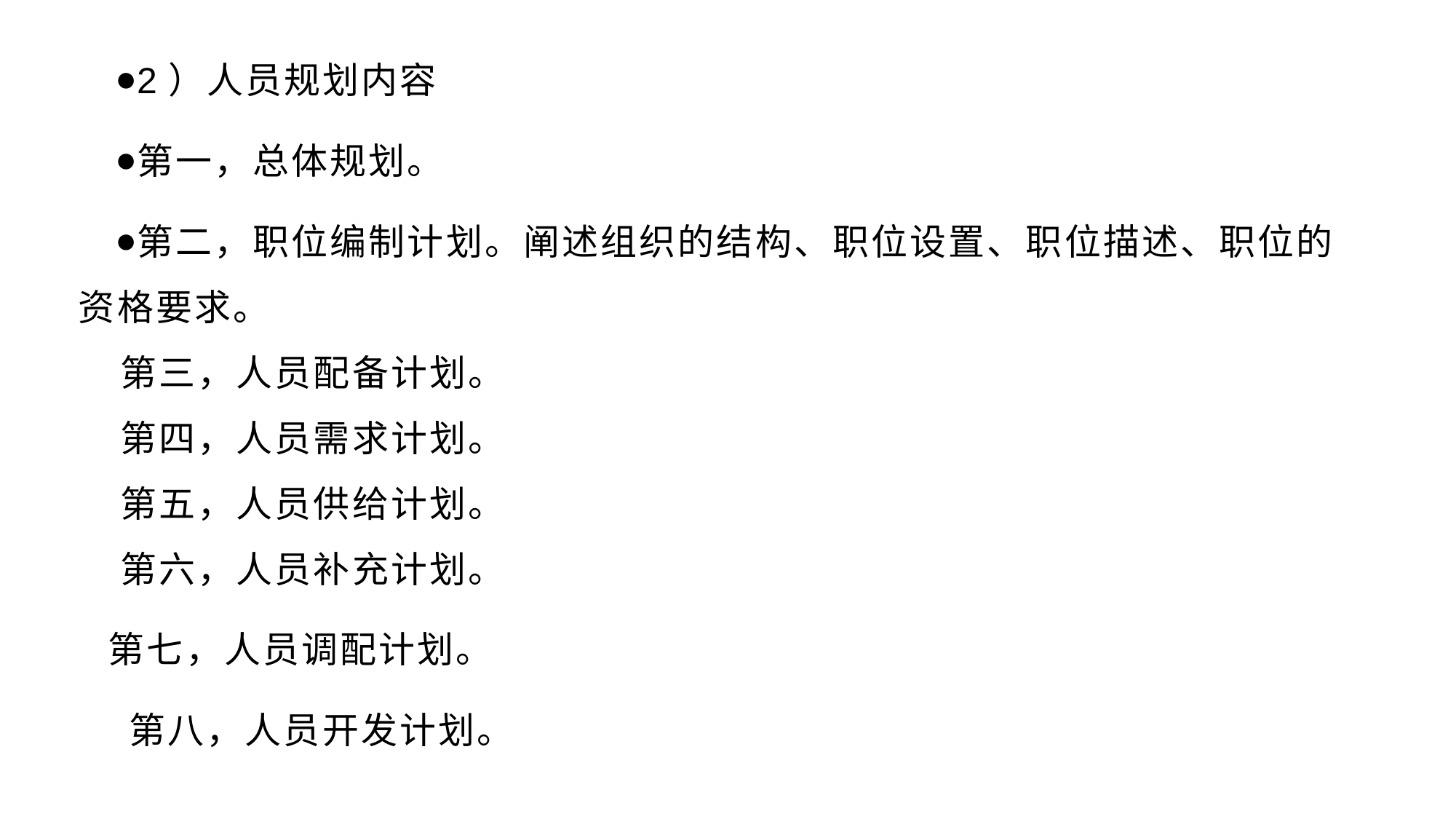

2）人员规划内容
第一，总体规划。
第二，职位编制计划。阐述组织的结构、职位设置、职位描述、职位的资格要求。
    第三，人员配备计划。
    第四，人员需求计划。
    第五，人员供给计划。
    第六，人员补充计划。
  第七，人员调配计划。
    第八，人员开发计划。

6